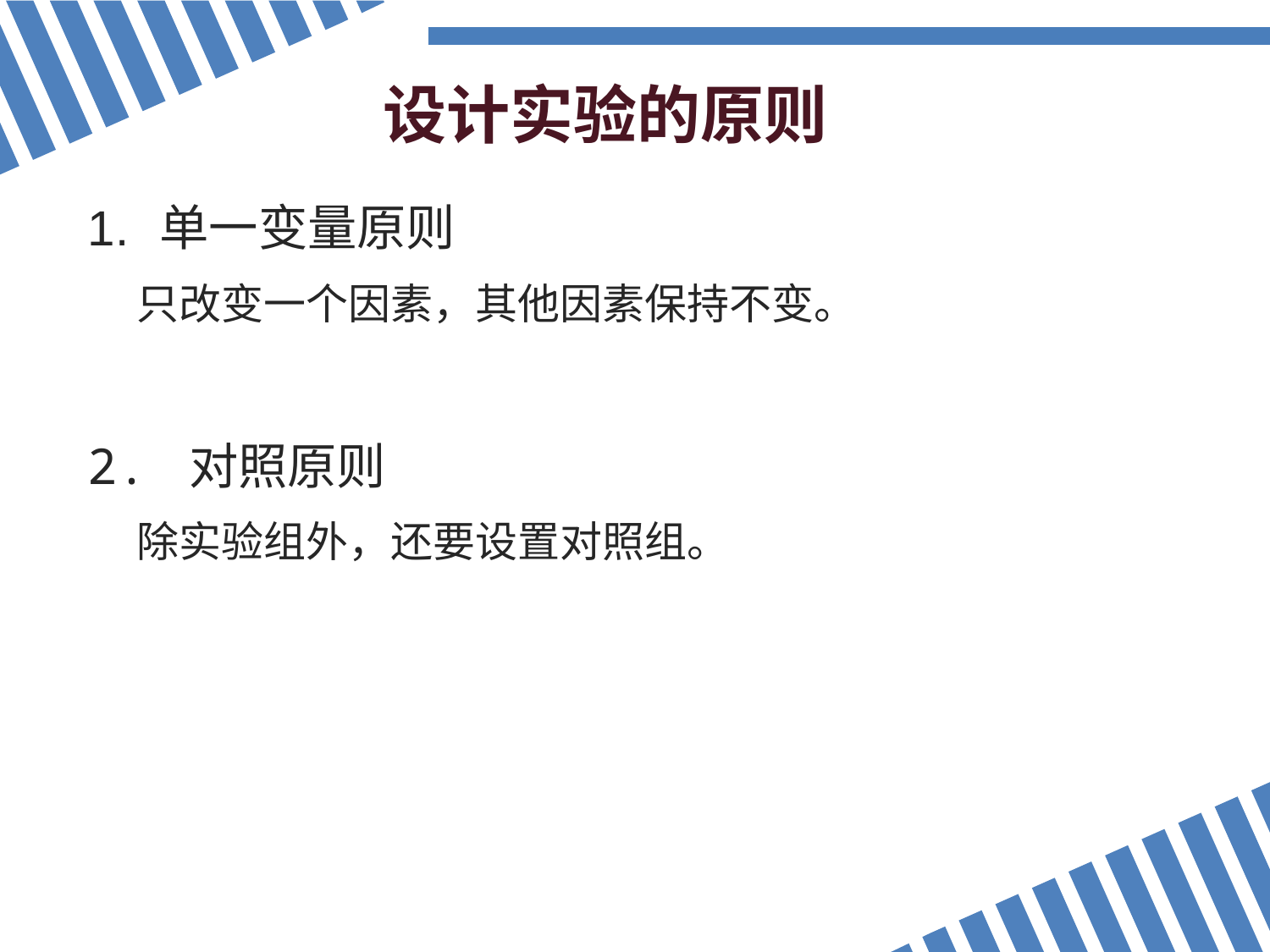

设计实验的原则
单一变量原则
    只改变一个因素，其他因素保持不变。

2. 对照原则
    除实验组外，还要设置对照组。